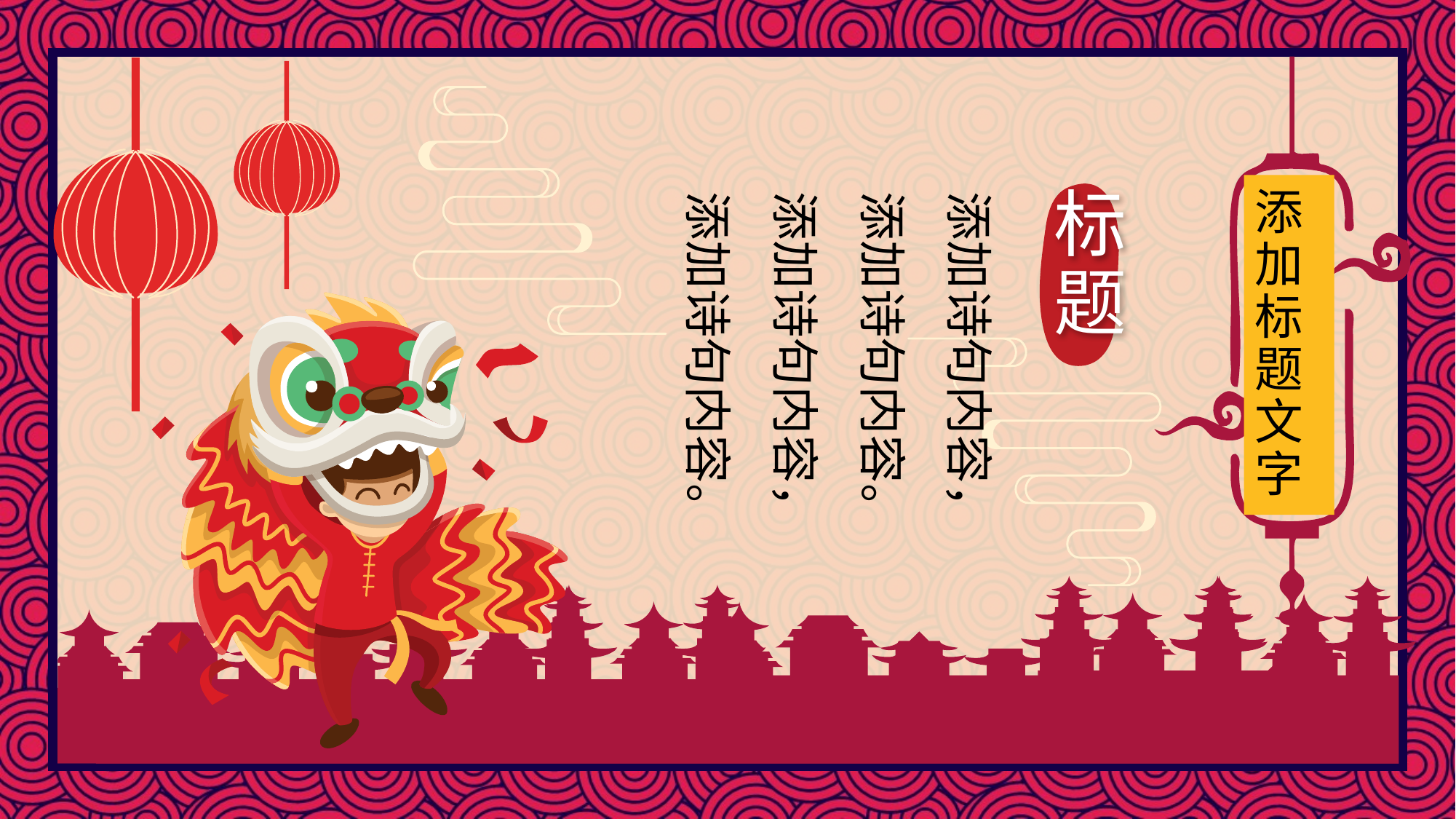

添加标题文字
添加诗句内容，添加诗句内容。
添加诗句内容，添加诗句内容。

标题